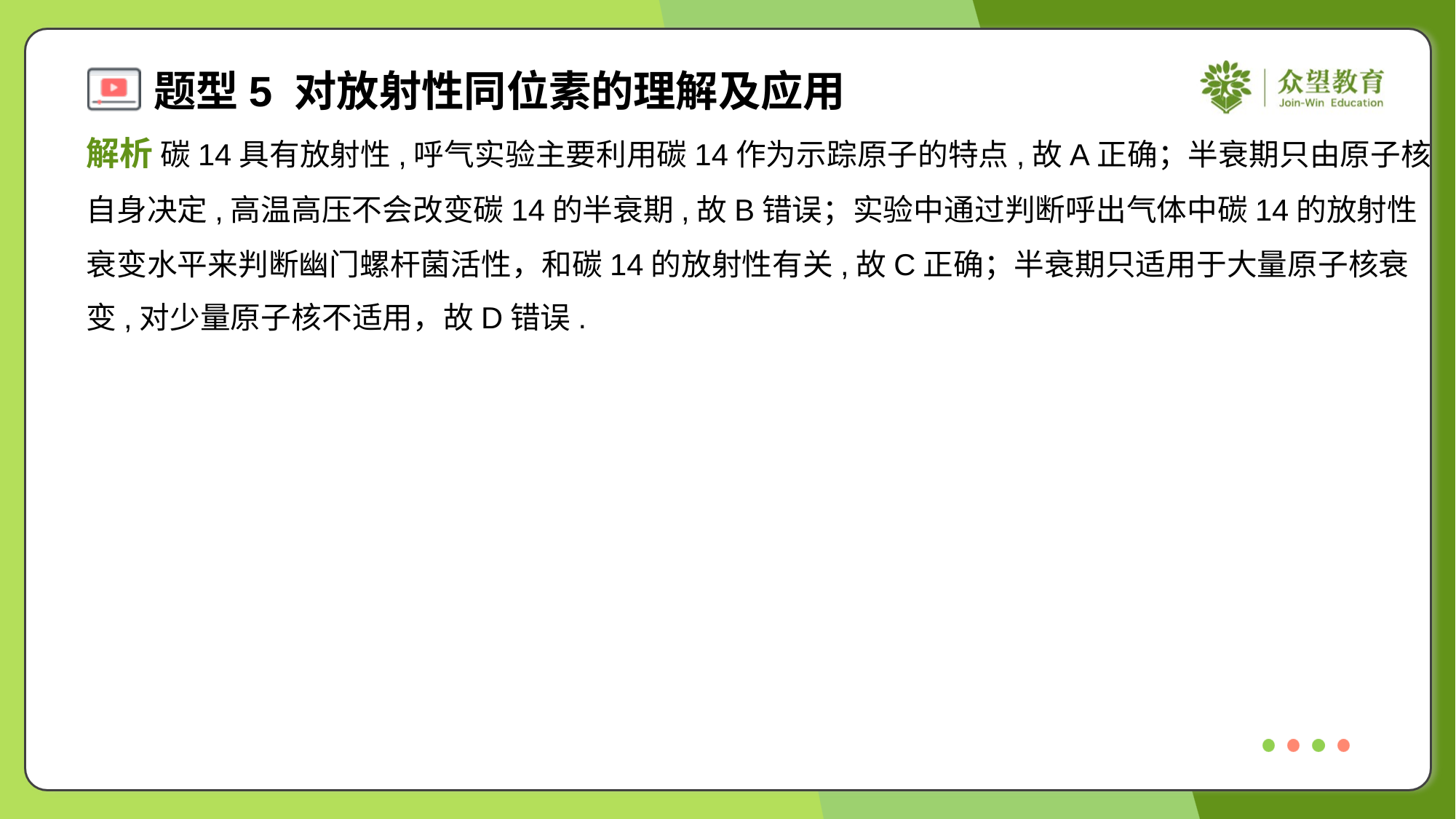

解析 碳14具有放射性,呼气实验主要利用碳14作为示踪原子的特点,故A正确；半衰期只由原子核
自身决定,高温高压不会改变碳14的半衰期,故B错误；实验中通过判断呼出气体中碳14的放射性
衰变水平来判断幽门螺杆菌活性，和碳14的放射性有关,故C正确；半衰期只适用于大量原子核衰
变,对少量原子核不适用，故D错误.